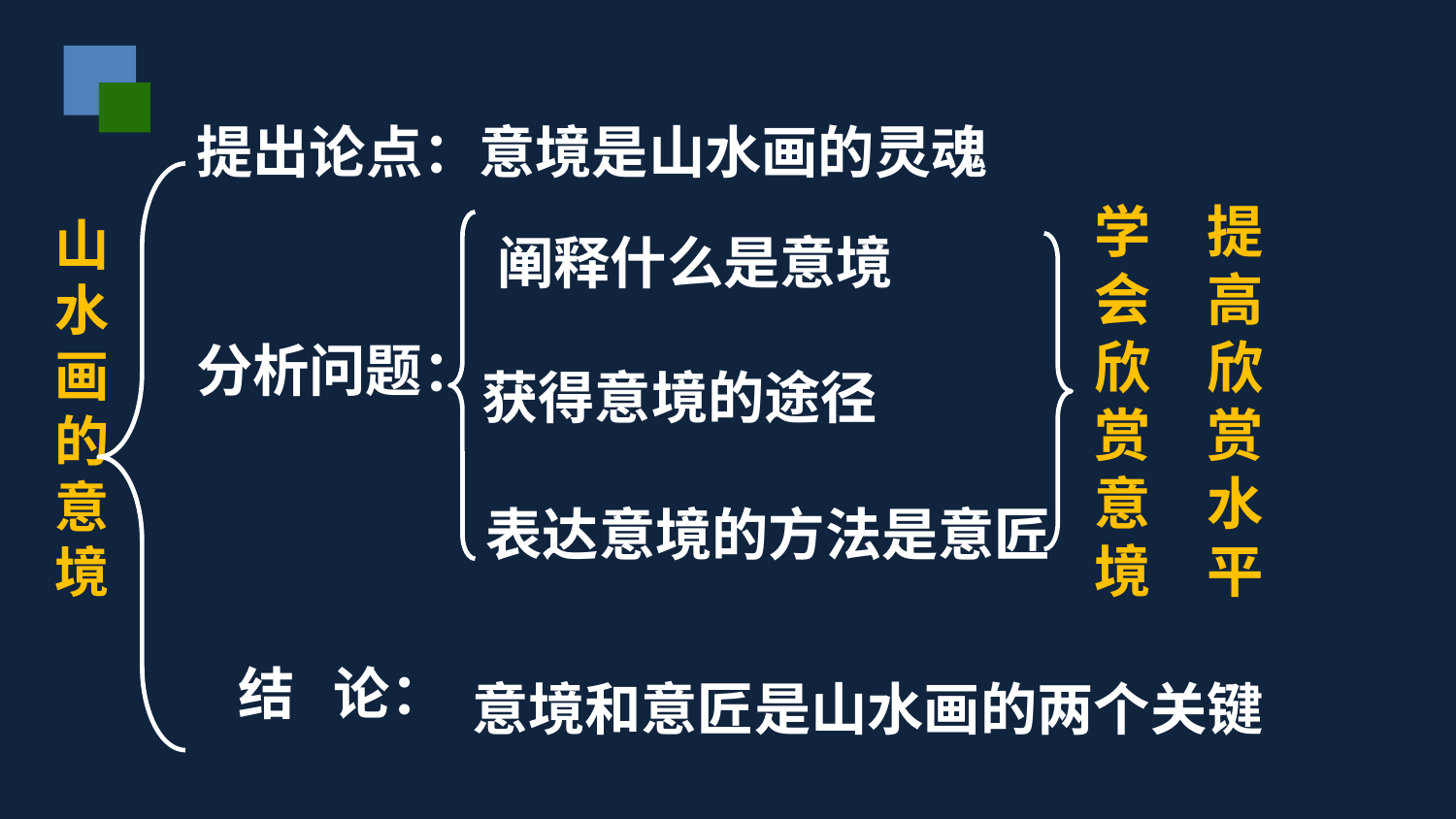

提出论点：意境是山水画的灵魂

学会欣赏意境
提高欣赏水平
山水画的意境

阐释什么是意境

分析问题：
获得意境的途径
表达意境的方法是意匠
意境和意匠是山水画的两个关键
结   论：